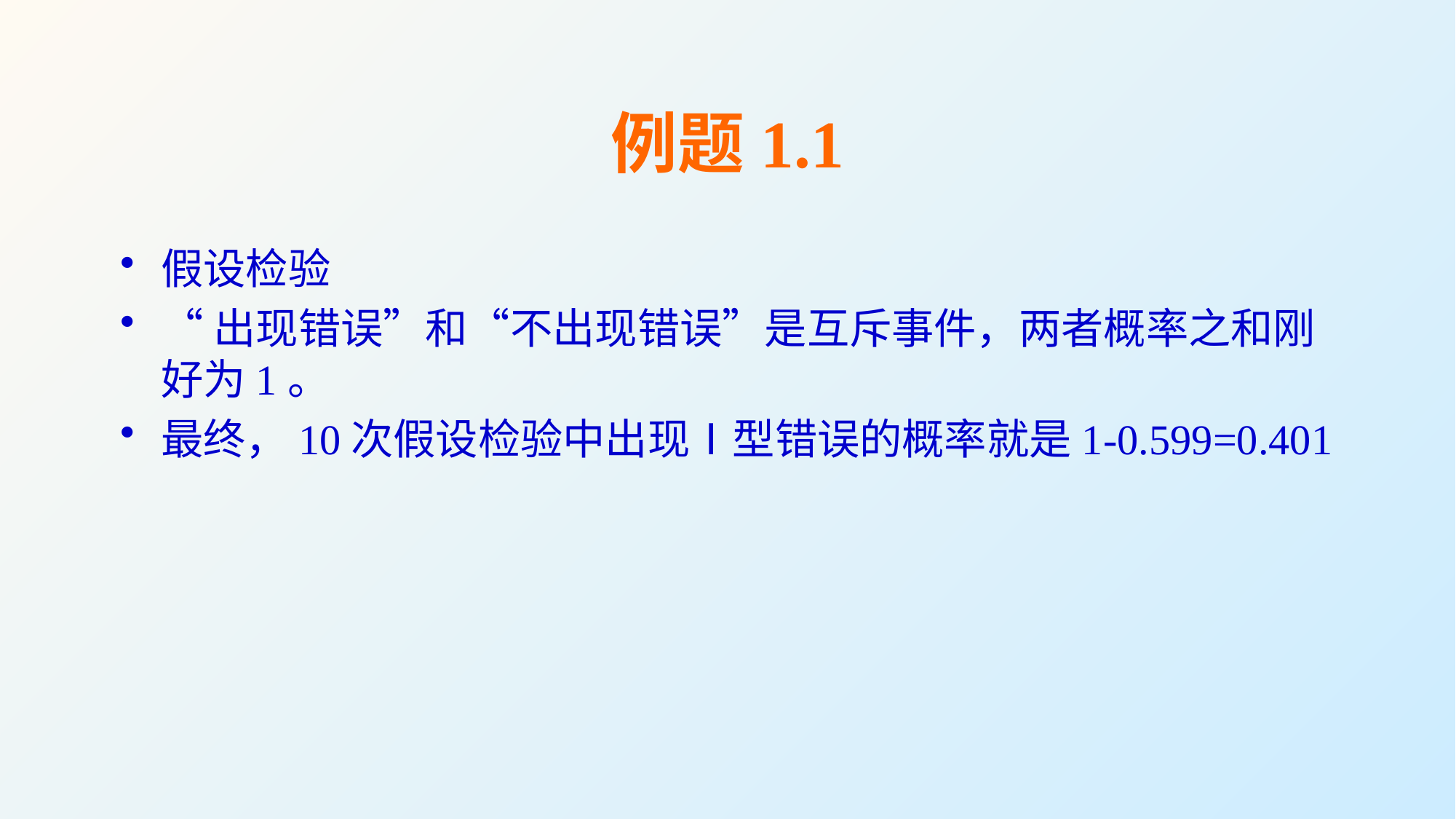

# 例题1.1
假设检验
“出现错误”和“不出现错误”是互斥事件，两者概率之和刚好为1。
最终，10次假设检验中出现Ⅰ型错误的概率就是1-0.599=0.401